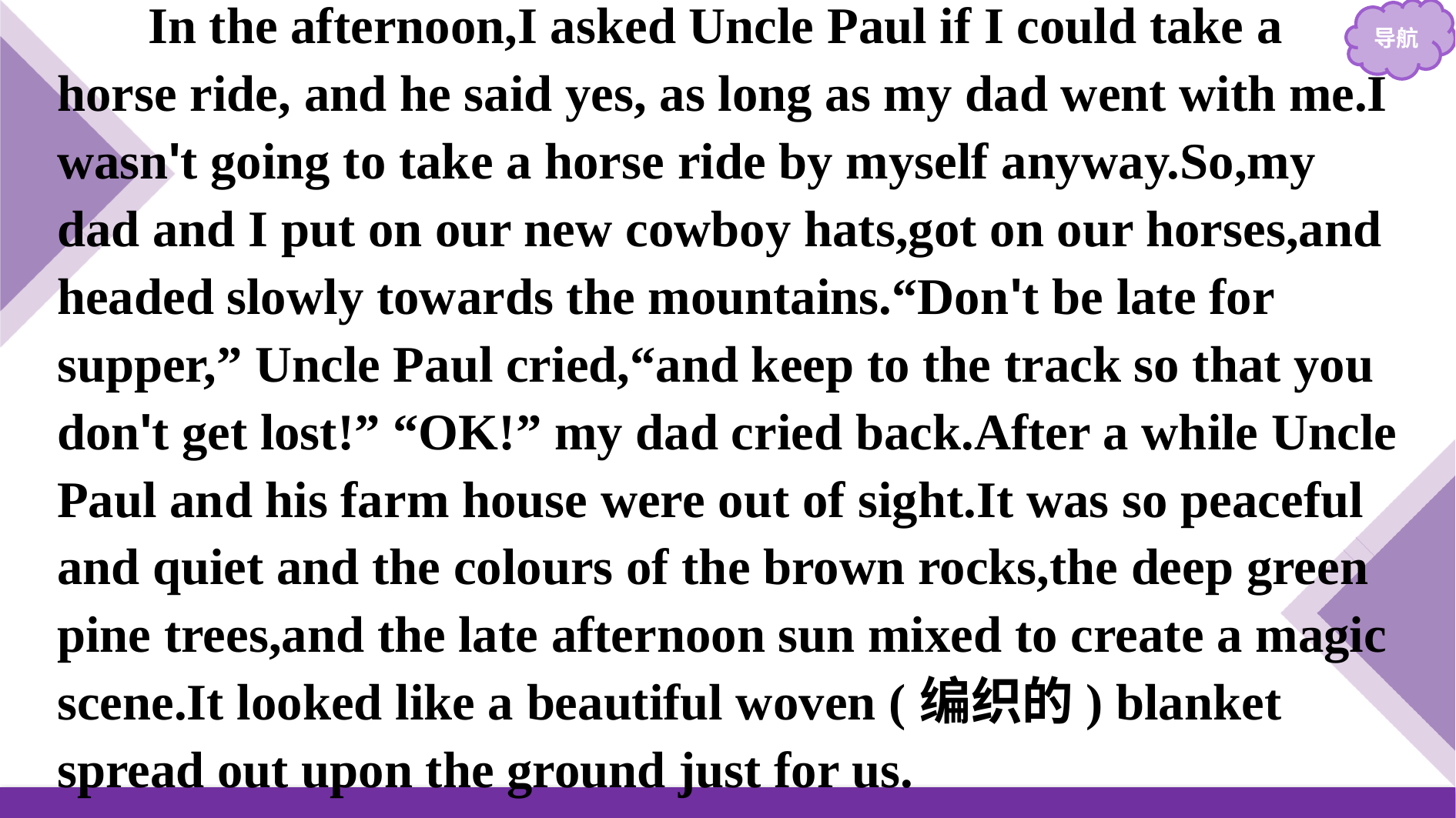

In the afternoon,I asked Uncle Paul if I could take a horse ride, and he said yes, as long as my dad went with me.I wasn't going to take a horse ride by myself anyway.So,my dad and I put on our new cowboy hats,got on our horses,and headed slowly towards the mountains.“Don't be late for supper,” Uncle Paul cried,“and keep to the track so that you don't get lost!” “OK!” my dad cried back.After a while Uncle Paul and his farm house were out of sight.It was so peaceful and quiet and the colours of the brown rocks,the deep green pine trees,and the late afternoon sun mixed to create a magic scene.It looked like a beautiful woven (编织的) blanket spread out upon the ground just for us.